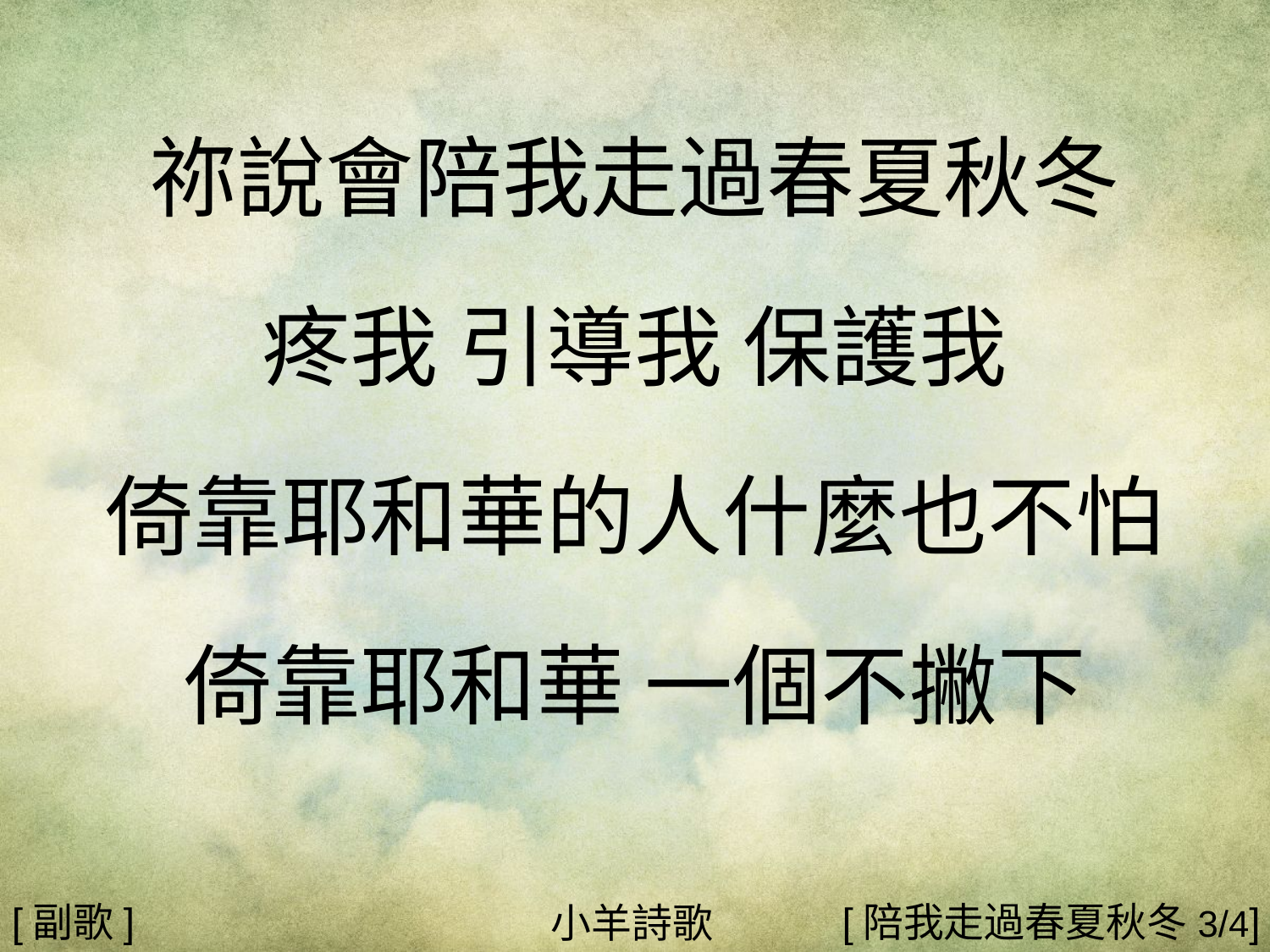

祢說會陪我走過春夏秋冬

疼我 引導我 保護我

倚靠耶和華的人什麼也不怕

倚靠耶和華 一個不撇下
#

[副歌]
[陪我走過春夏秋冬3/4]
小羊詩歌